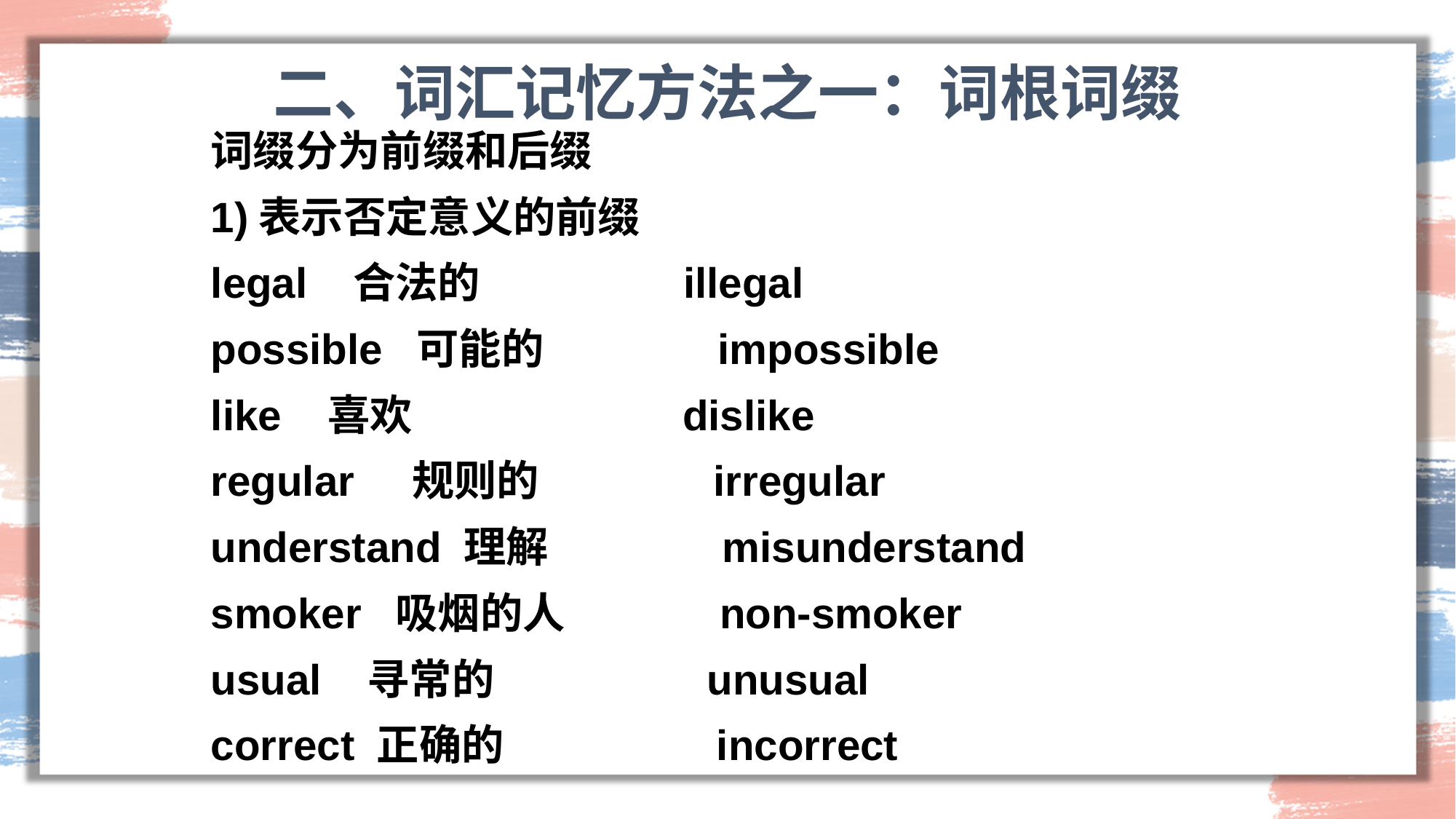

# 二、词汇记忆方法之一：词根词缀
词缀分为前缀和后缀
1)表示否定意义的前缀
legal   合法的                    illegal
possible  可能的                 impossible
like   喜欢                           dislike
regular    规则的                 irregular
understand 理解                 misunderstand
smoker  吸烟的人               non-smoker
usual   寻常的                     unusual
correct 正确的                     incorrect